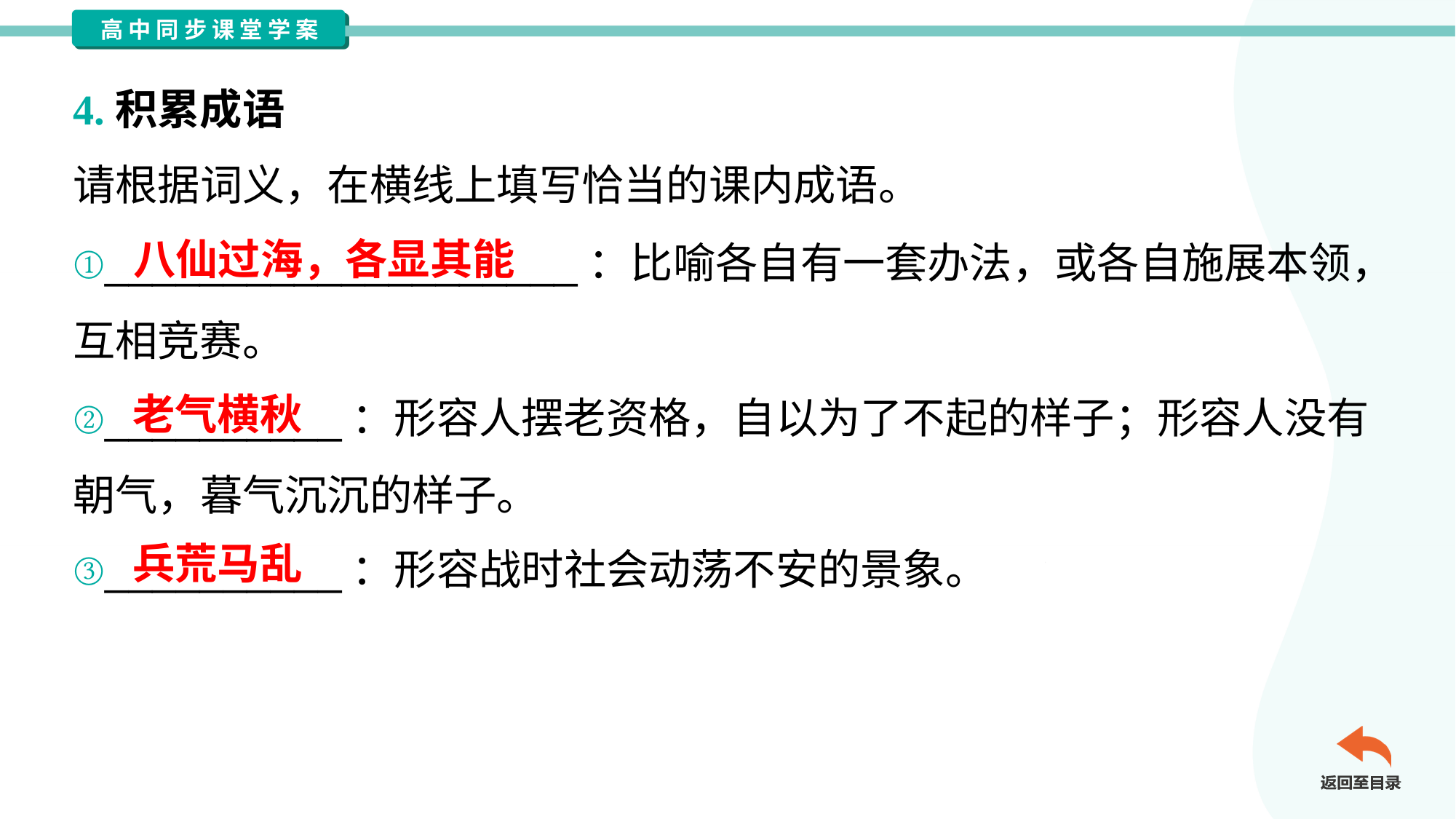

4.积累成语
请根据词义，在横线上填写恰当的课内成语。
八仙过海，各显其能
①____________________：比喻各自有一套办法，或各自施展本领，
互相竞赛。
②__________：形容人摆老资格，自以为了不起的样子；形容人没有
朝气，暮气沉沉的样子。
③__________：形容战时社会动荡不安的景象。
老气横秋
兵荒马乱